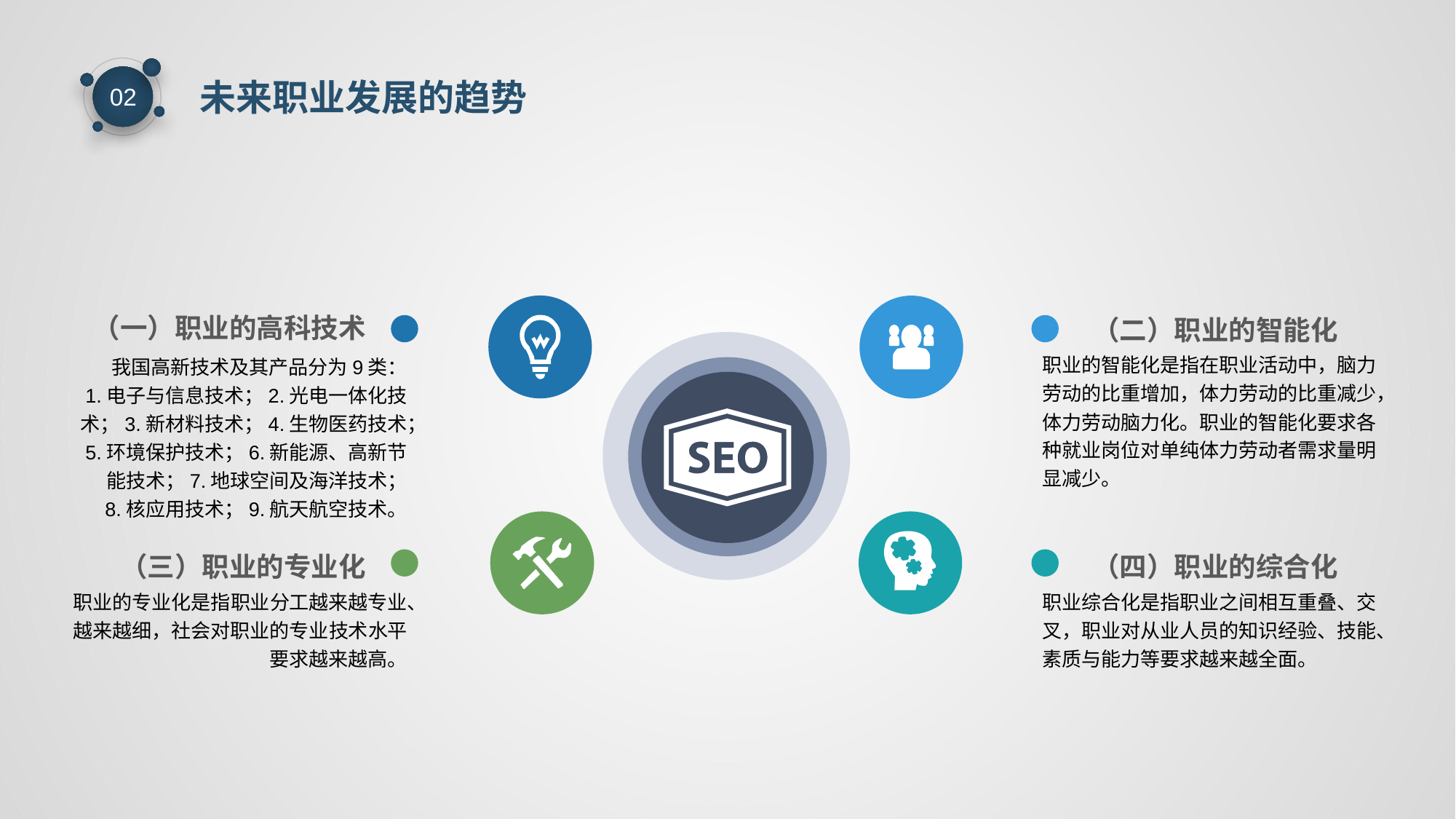

未来职业发展的趋势
02
（一）职业的高科技术
（二）职业的智能化

职业的智能化是指在职业活动中，脑力劳动的比重增加，体力劳动的比重减少，体力劳动脑力化。职业的智能化要求各种就业岗位对单纯体力劳动者需求量明显减少。
我国高新技术及其产品分为9类：
1.电子与信息技术；2.光电一体化技术；3.新材料技术；4.生物医药技术；
5.环境保护技术；6.新能源、高新节能技术；7.地球空间及海洋技术；
8.核应用技术；9.航天航空技术。

（三）职业的专业化
（四）职业的综合化

职业的专业化是指职业分工越来越专业、越来越细，社会对职业的专业技术水平要求越来越高。
职业综合化是指职业之间相互重叠、交叉，职业对从业人员的知识经验、技能、素质与能力等要求越来越全面。